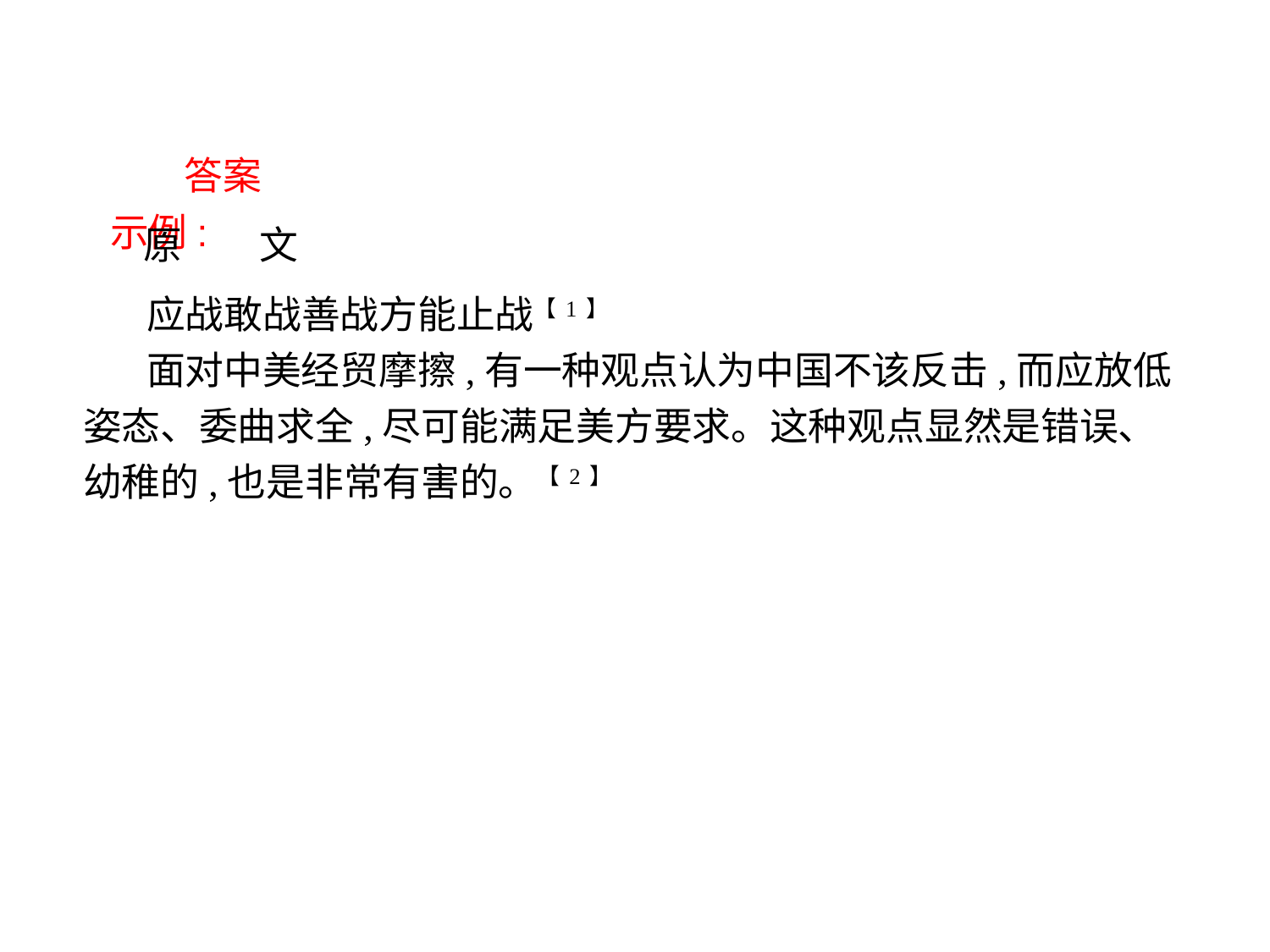

答案示例:
原　　文
应战敢战善战方能止战【1】
面对中美经贸摩擦,有一种观点认为中国不该反击,而应放低姿态、委曲求全,尽可能满足美方要求。这种观点显然是错误、幼稚的,也是非常有害的。【2】